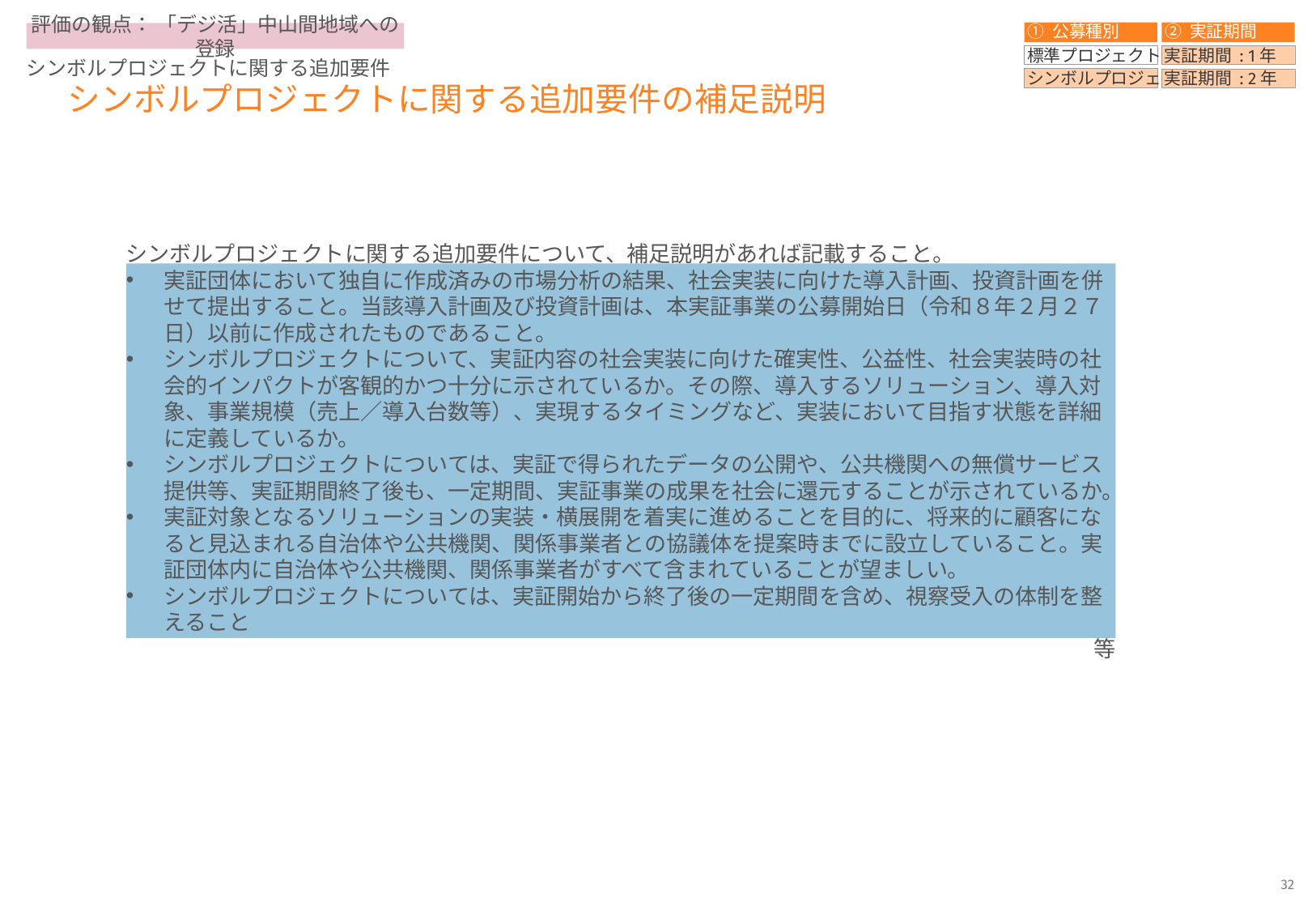

① 公募種別
② 実証期間
標準プロジェクト
実証期間 : 1年
シンボルプロジェクト
実証期間 : 2年
評価の観点： 「デジ活」中山間地域への登録
シンボルプロジェクトに関する追加要件
# シンボルプロジェクトに関する追加要件の補足説明

シンボルプロジェクトに関する追加要件について、補足説明があれば記載すること。
実証団体において独自に作成済みの市場分析の結果、社会実装に向けた導入計画、投資計画を併せて提出すること。当該導入計画及び投資計画は、本実証事業の公募開始日（令和８年２月２７日）以前に作成されたものであること。
シンボルプロジェクトについて、実証内容の社会実装に向けた確実性、公益性、社会実装時の社会的インパクトが客観的かつ十分に示されているか。その際、導入するソリューション、導入対象、事業規模（売上／導入台数等）、実現するタイミングなど、実装において目指す状態を詳細に定義しているか。
シンボルプロジェクトについては、実証で得られたデータの公開や、公共機関への無償サービス提供等、実証期間終了後も、一定期間、実証事業の成果を社会に還元することが示されているか。
実証対象となるソリューションの実装・横展開を着実に進めることを目的に、将来的に顧客になると見込まれる自治体や公共機関、関係事業者との協議体を提案時までに設立していること。実証団体内に自治体や公共機関、関係事業者がすべて含まれていることが望ましい。
シンボルプロジェクトについては、実証開始から終了後の一定期間を含め、視察受入の体制を整えること
等